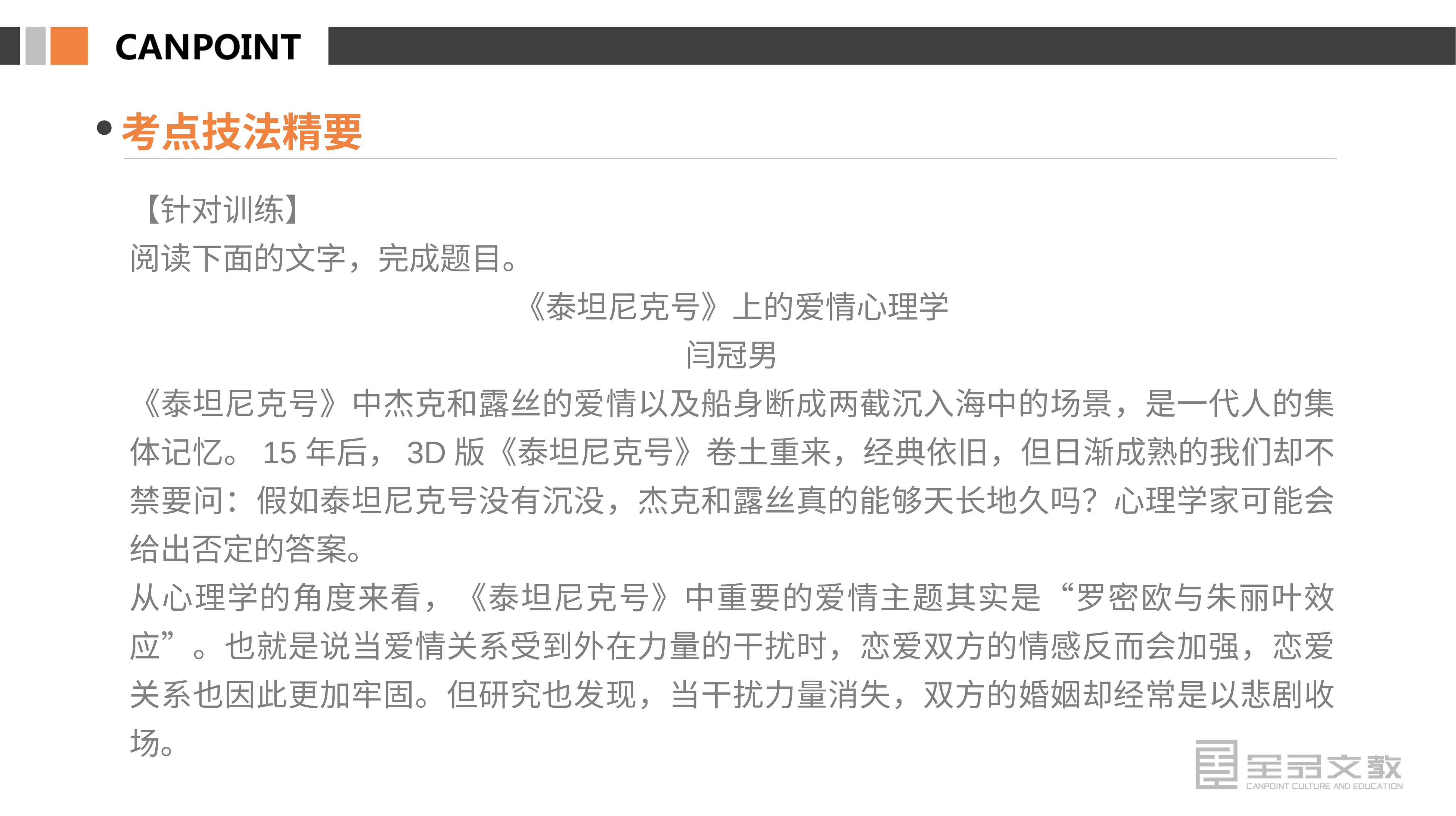

考点技法精要

【针对训练】
阅读下面的文字，完成题目。
《泰坦尼克号》上的爱情心理学
闫冠男
《泰坦尼克号》中杰克和露丝的爱情以及船身断成两截沉入海中的场景，是一代人的集体记忆。15年后，3D版《泰坦尼克号》卷土重来，经典依旧，但日渐成熟的我们却不禁要问：假如泰坦尼克号没有沉没，杰克和露丝真的能够天长地久吗？心理学家可能会给出否定的答案。
从心理学的角度来看，《泰坦尼克号》中重要的爱情主题其实是“罗密欧与朱丽叶效应”。也就是说当爱情关系受到外在力量的干扰时，恋爱双方的情感反而会加强，恋爱关系也因此更加牢固。但研究也发现，当干扰力量消失，双方的婚姻却经常是以悲剧收场。